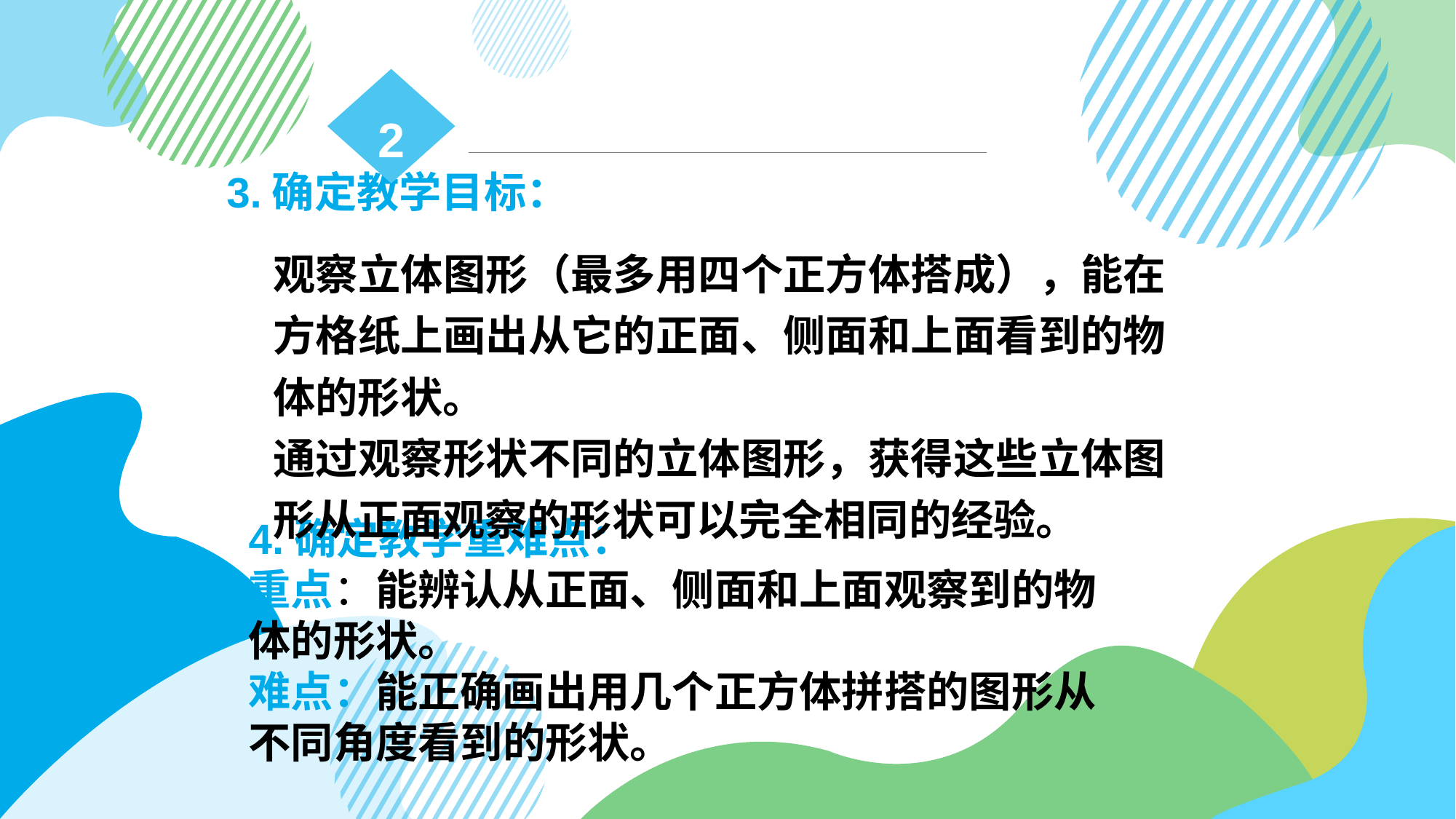

2

   3.确定教学目标：
| 观察立体图形（最多用四个正方体搭成），能在方格纸上画出从它的正面、侧面和上面看到的物体的形状。 通过观察形状不同的立体图形，获得这些立体图形从正面观察的形状可以完全相同的经验。 |
| --- |

4.确定教学重难点：
重点：能辨认从正面、侧面和上面观察到的物体的形状。
难点：能正确画出用几个正方体拼搭的图形从不同角度看到的形状。